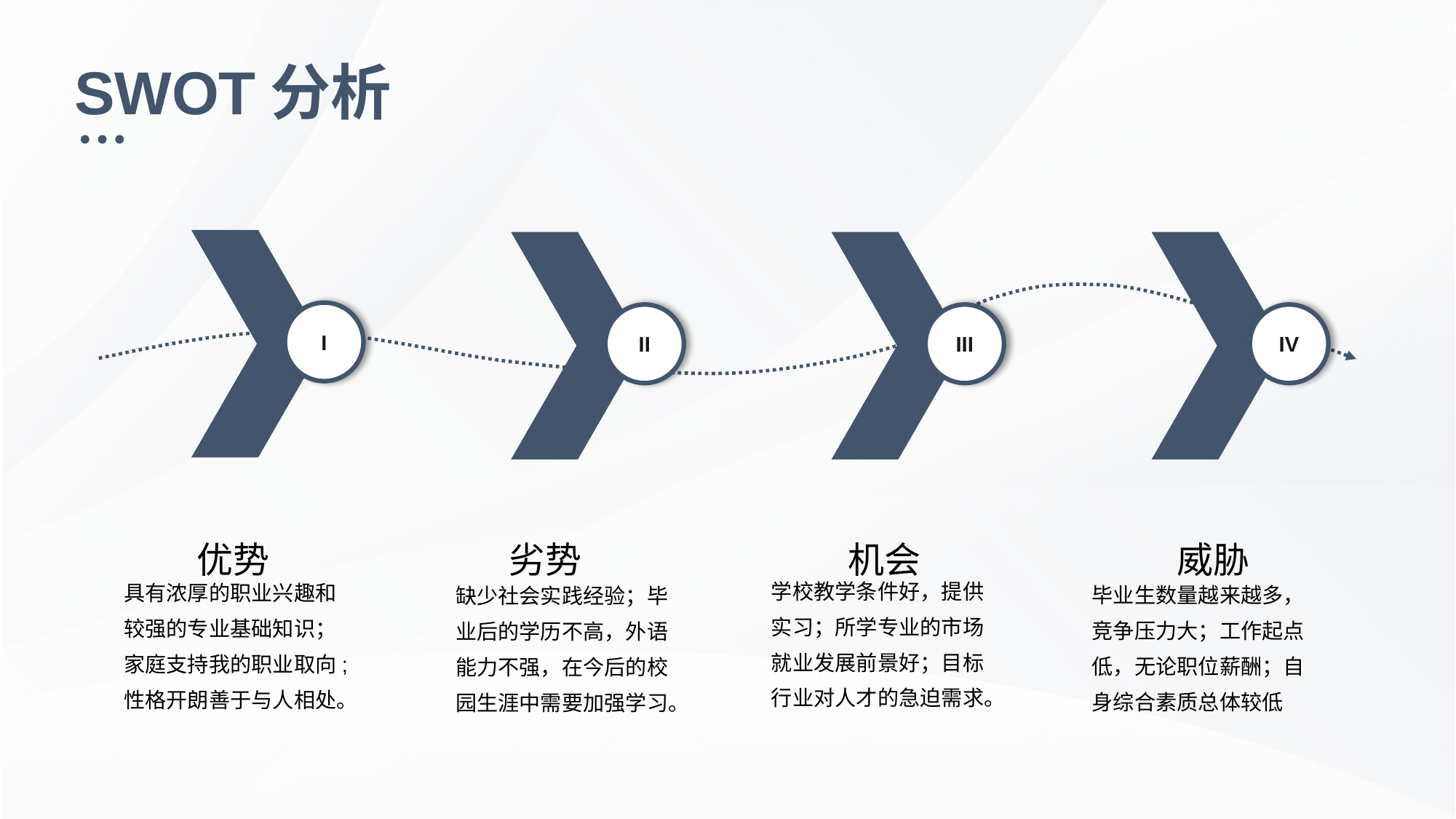

SWOT分析

I

II

III

IV

优势
具有浓厚的职业兴趣和较强的专业基础知识；家庭支持我的职业取向;性格开朗善于与人相处。
劣势
缺少社会实践经验；毕业后的学历不高，外语能力不强，在今后的校园生涯中需要加强学习。
机会
学校教学条件好，提供实习；所学专业的市场就业发展前景好；目标行业对人才的急迫需求。
威胁
毕业生数量越来越多，竞争压力大；工作起点低，无论职位薪酬；自身综合素质总体较低